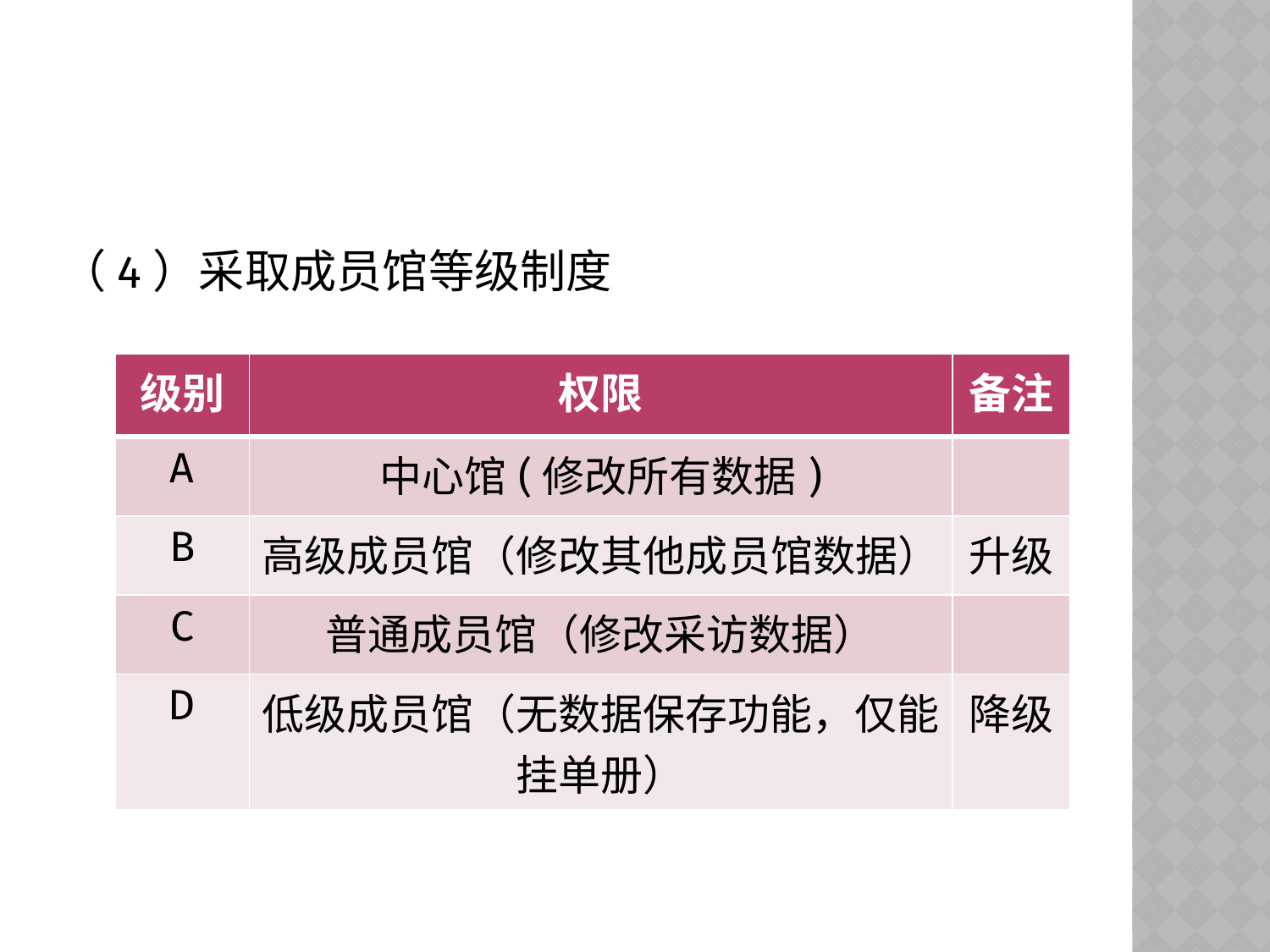

#
（4）采取成员馆等级制度
| 级别 | 权限 | 备注 |
| --- | --- | --- |
| A | 中心馆(修改所有数据) |  |
| B | 高级成员馆（修改其他成员馆数据） | 升级 |
| C | 普通成员馆（修改采访数据） |  |
| D | 低级成员馆（无数据保存功能，仅能挂单册） | 降级 |